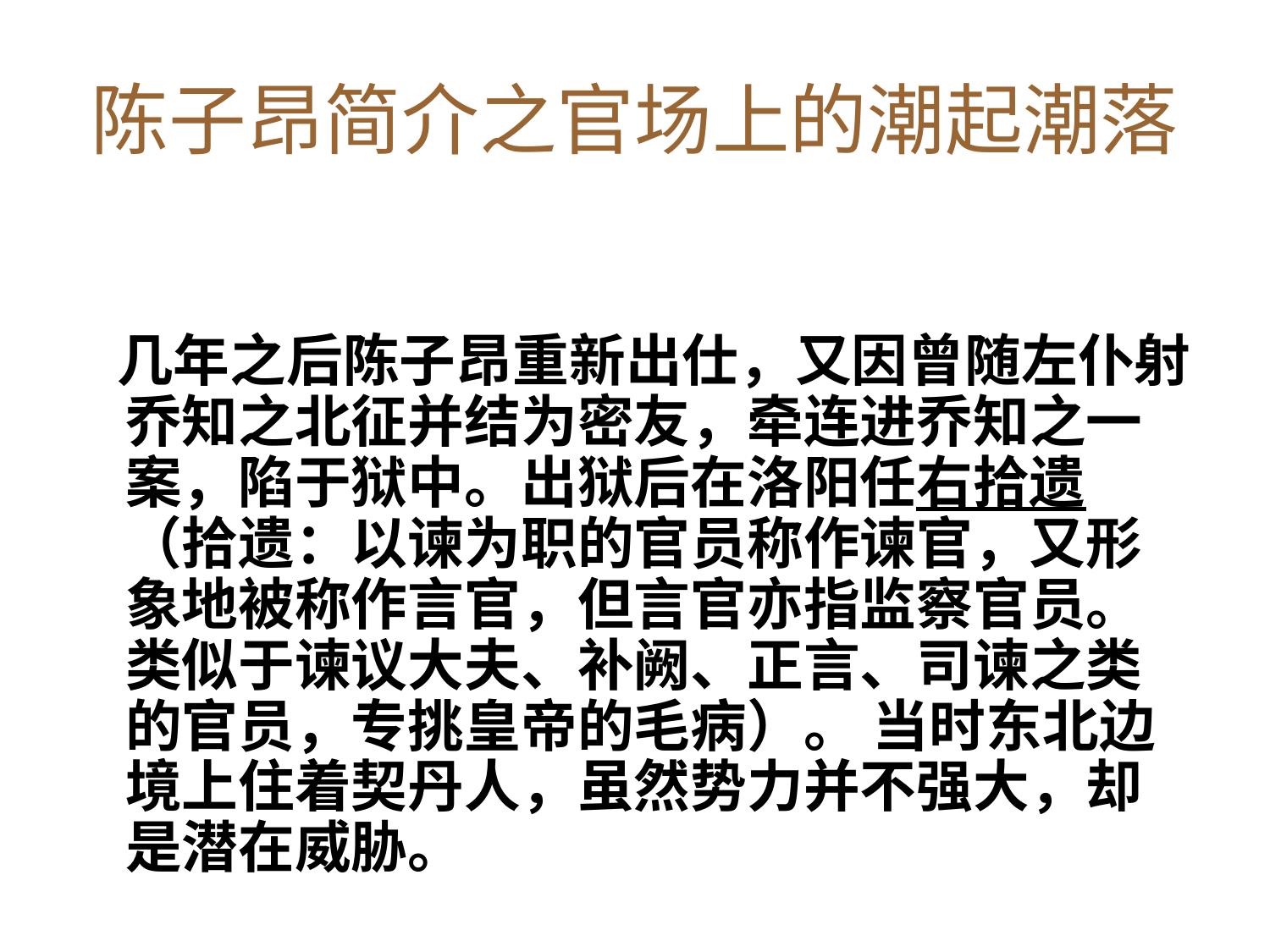

# 陈子昂简介之官场上的潮起潮落
  几年之后陈子昂重新出仕，又因曾随左仆射乔知之北征并结为密友，牵连进乔知之一案，陷于狱中。出狱后在洛阳任右拾遗（拾遗：以谏为职的官员称作谏官，又形象地被称作言官，但言官亦指监察官员。类似于谏议大夫、补阙、正言、司谏之类的官员，专挑皇帝的毛病）。 当时东北边境上住着契丹人，虽然势力并不强大，却是潜在威胁。